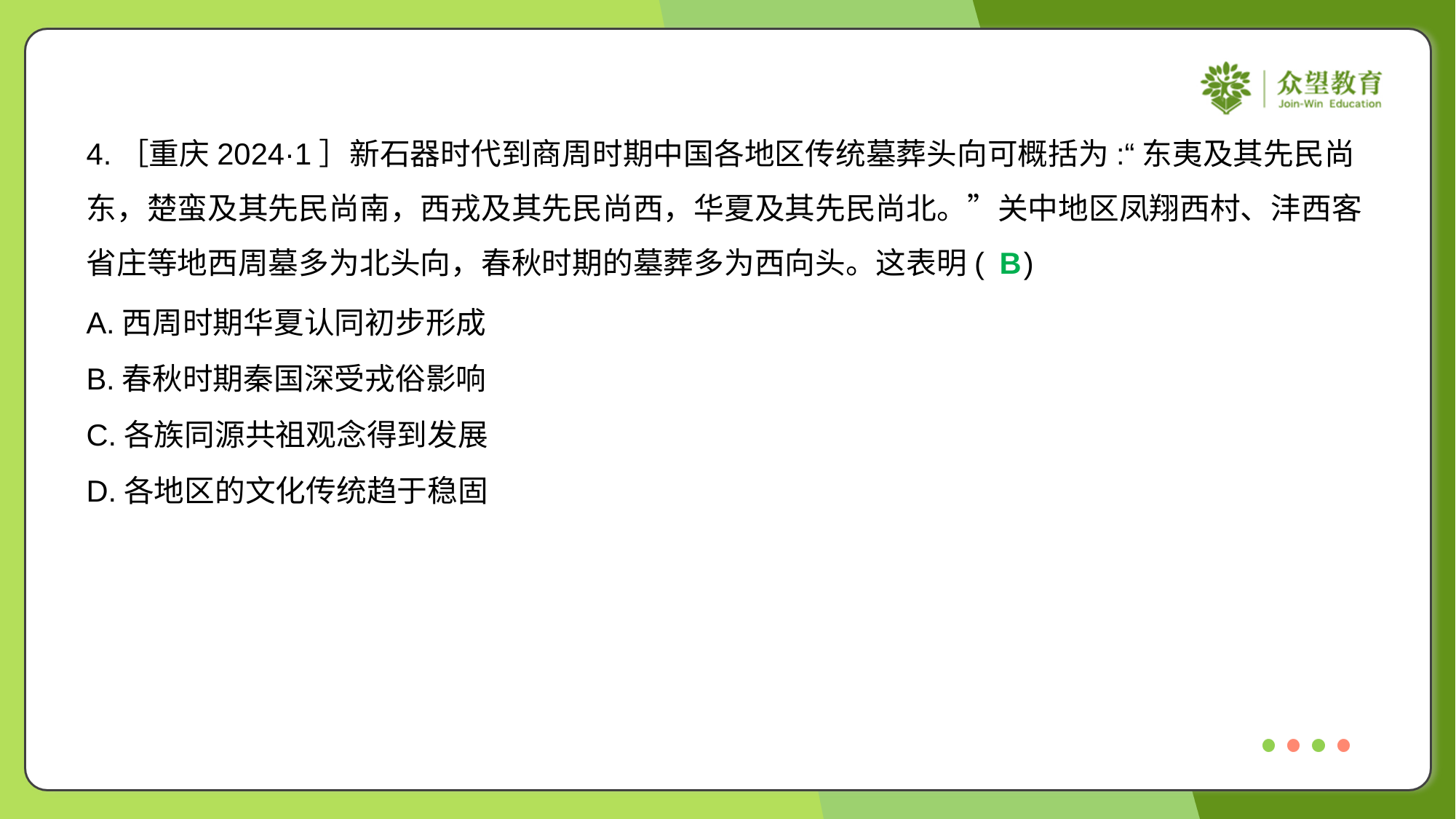

4.［重庆2024·1］新石器时代到商周时期中国各地区传统墓葬头向可概括为:“东夷及其先民尚
东，楚蛮及其先民尚南，西戎及其先民尚西，华夏及其先民尚北。”关中地区凤翔西村、沣西客
省庄等地西周墓多为北头向，春秋时期的墓葬多为西向头。这表明(     )
B
A.西周时期华夏认同初步形成
B.春秋时期秦国深受戎俗影响
C.各族同源共祖观念得到发展
D.各地区的文化传统趋于稳固